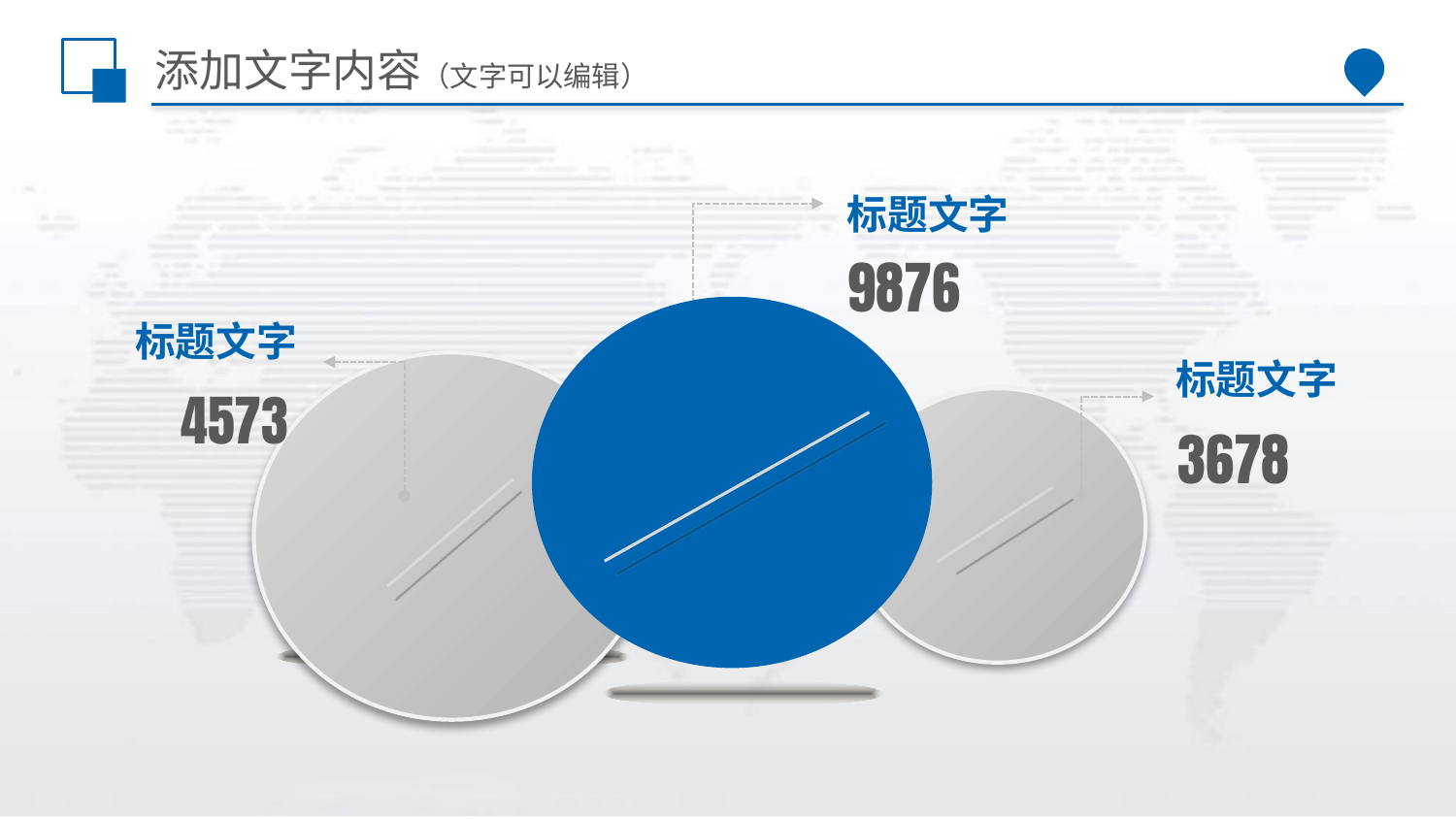

# 添加文字内容（文字可以编辑）
27
标题文字

9876

标题文字
标题文字

4573

3678